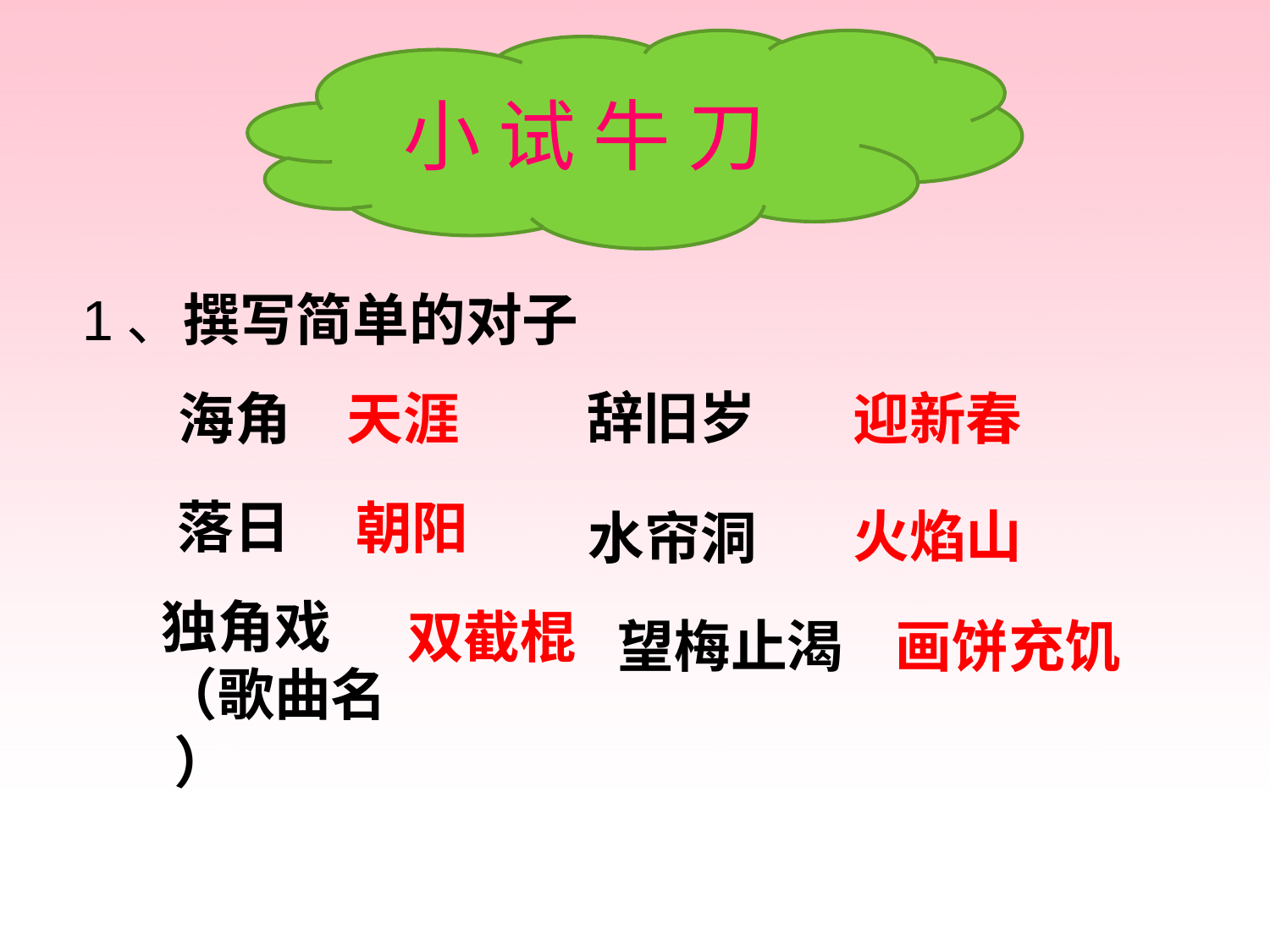

小 试 牛 刀
1、撰写简单的对子
辞旧岁
海角
天涯
迎新春
落日
朝阳
火焰山
水帘洞
独角戏（歌曲名 ）
双截棍
望梅止渴
画饼充饥